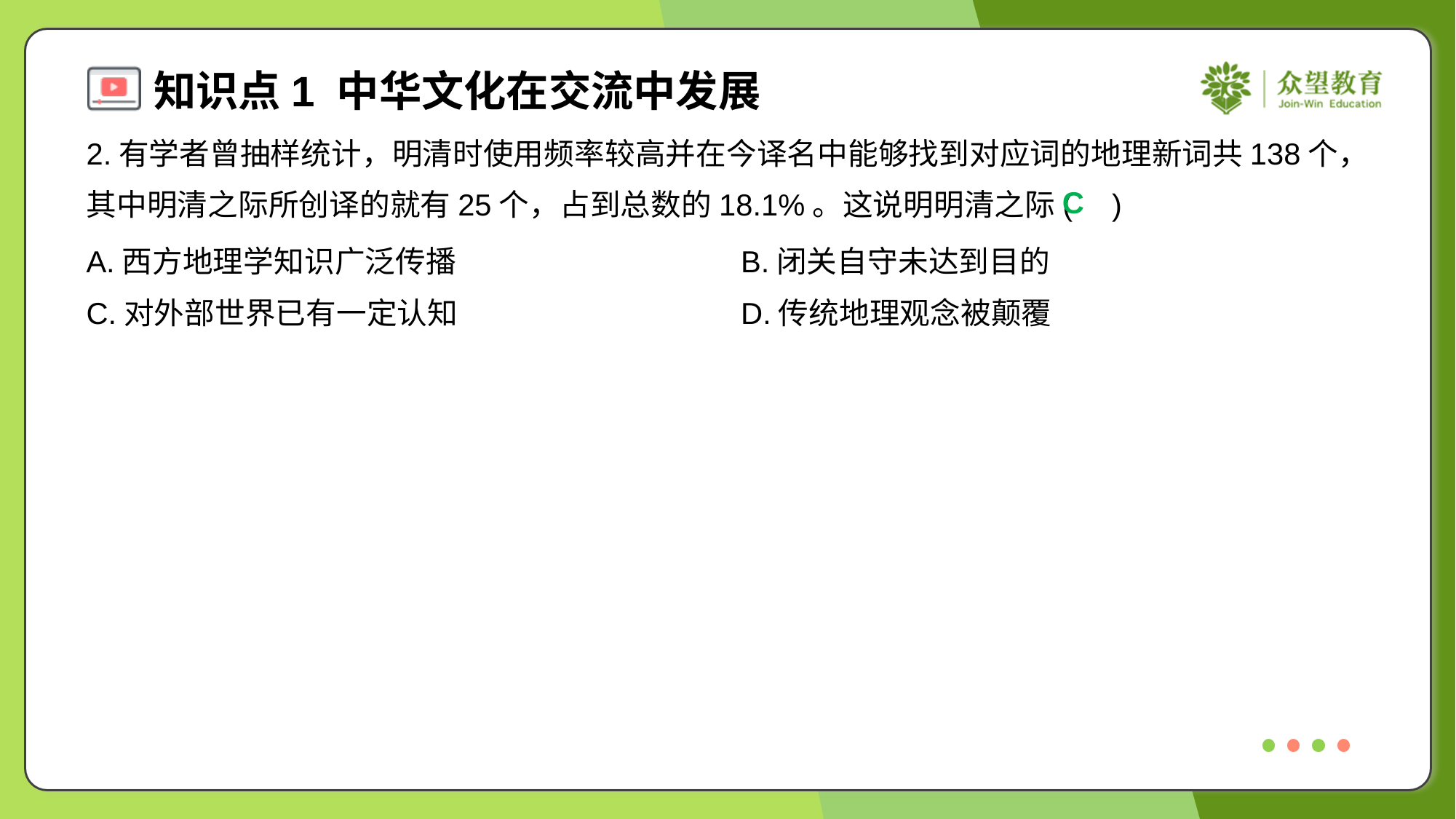

2.有学者曾抽样统计，明清时使用频率较高并在今译名中能够找到对应词的地理新词共138个，
其中明清之际所创译的就有25个，占到总数的18.1%。这说明明清之际(     )
C
A.西方地理学知识广泛传播	B.闭关自守未达到目的
C.对外部世界已有一定认知	D.传统地理观念被颠覆